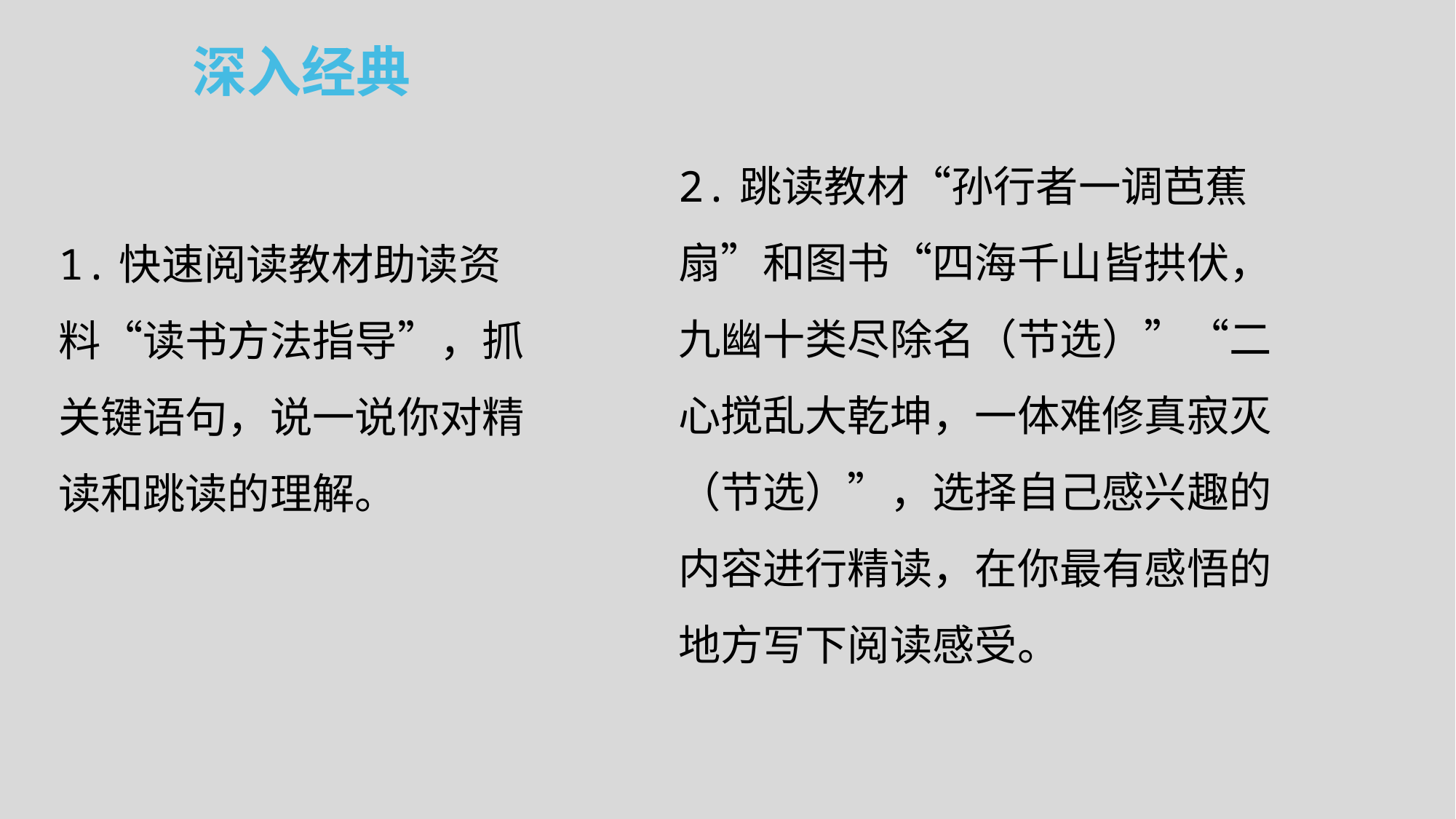

深入经典
2.跳读教材“孙行者一调芭蕉扇”和图书“四海千山皆拱伏，九幽十类尽除名（节选）”“二心搅乱大乾坤，一体难修真寂灭（节选）”，选择自己感兴趣的内容进行精读，在你最有感悟的地方写下阅读感受。
1.快速阅读教材助读资料“读书方法指导”，抓关键语句，说一说你对精读和跳读的理解。